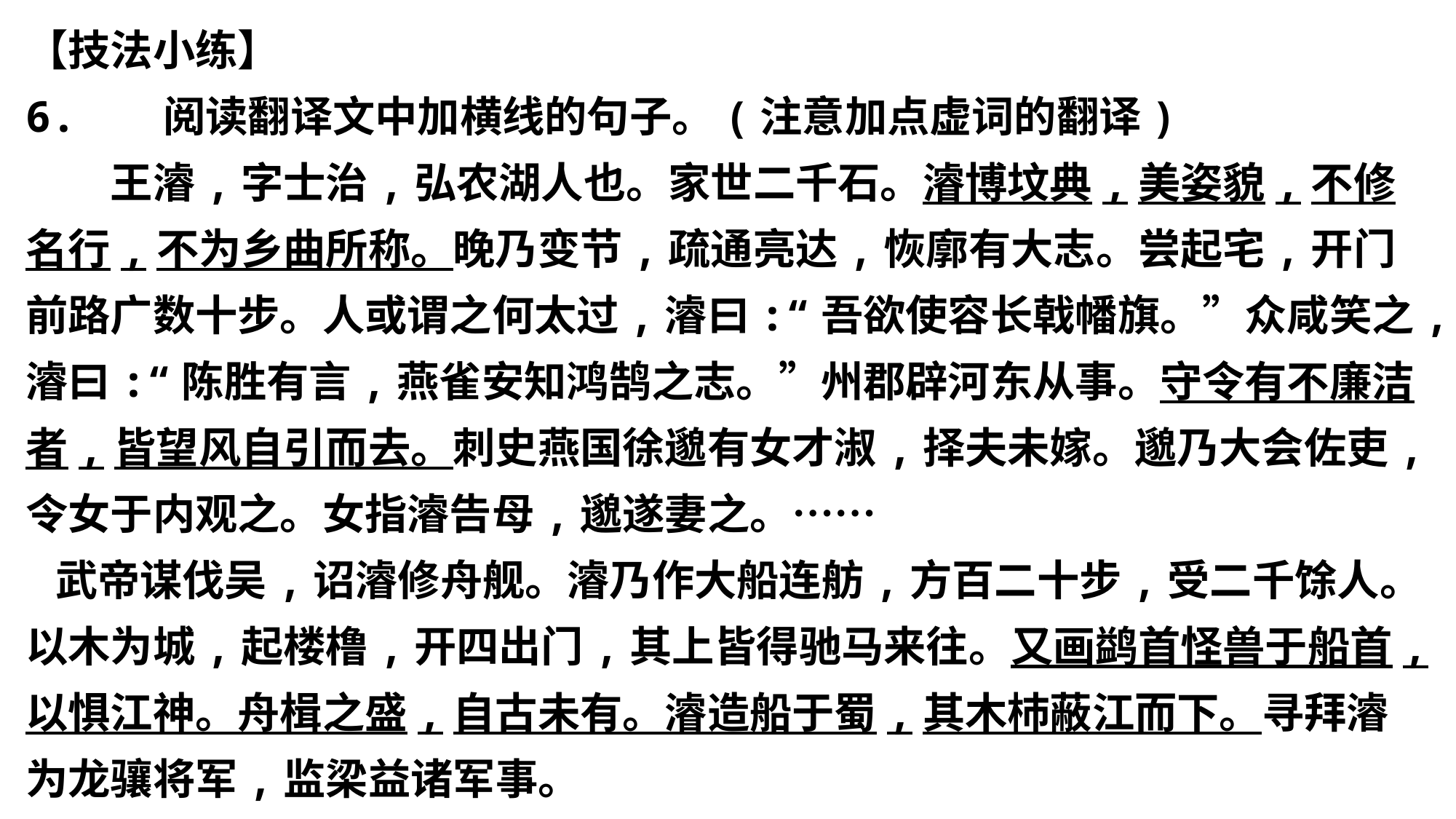

【技法小练】
6.   阅读翻译文中加横线的句子。(注意加点虚词的翻译)
　　王濬,字士治,弘农湖人也。家世二千石。濬博坟典,美姿貌,不修名行,不为乡曲所称。晚乃变节,疏通亮达,恢廓有大志。尝起宅,开门前路广数十步。人或谓之何太过,濬曰:“吾欲使容长戟幡旗。”众咸笑之,濬曰:“陈胜有言,燕雀安知鸿鹄之志。”州郡辟河东从事。守令有不廉洁者,皆望风自引而去。刺史燕国徐邈有女才淑,择夫未嫁。邈乃大会佐吏,令女于内观之。女指濬告母,邈遂妻之。……
  武帝谋伐吴,诏濬修舟舰。濬乃作大船连舫,方百二十步,受二千馀人。以木为城,起楼橹,开四出门,其上皆得驰马来往。又画鹢首怪兽于船首,以惧江神。舟楫之盛,自古未有。濬造船于蜀,其木杮蔽江而下。寻拜濬为龙骧将军,监梁益诸军事。